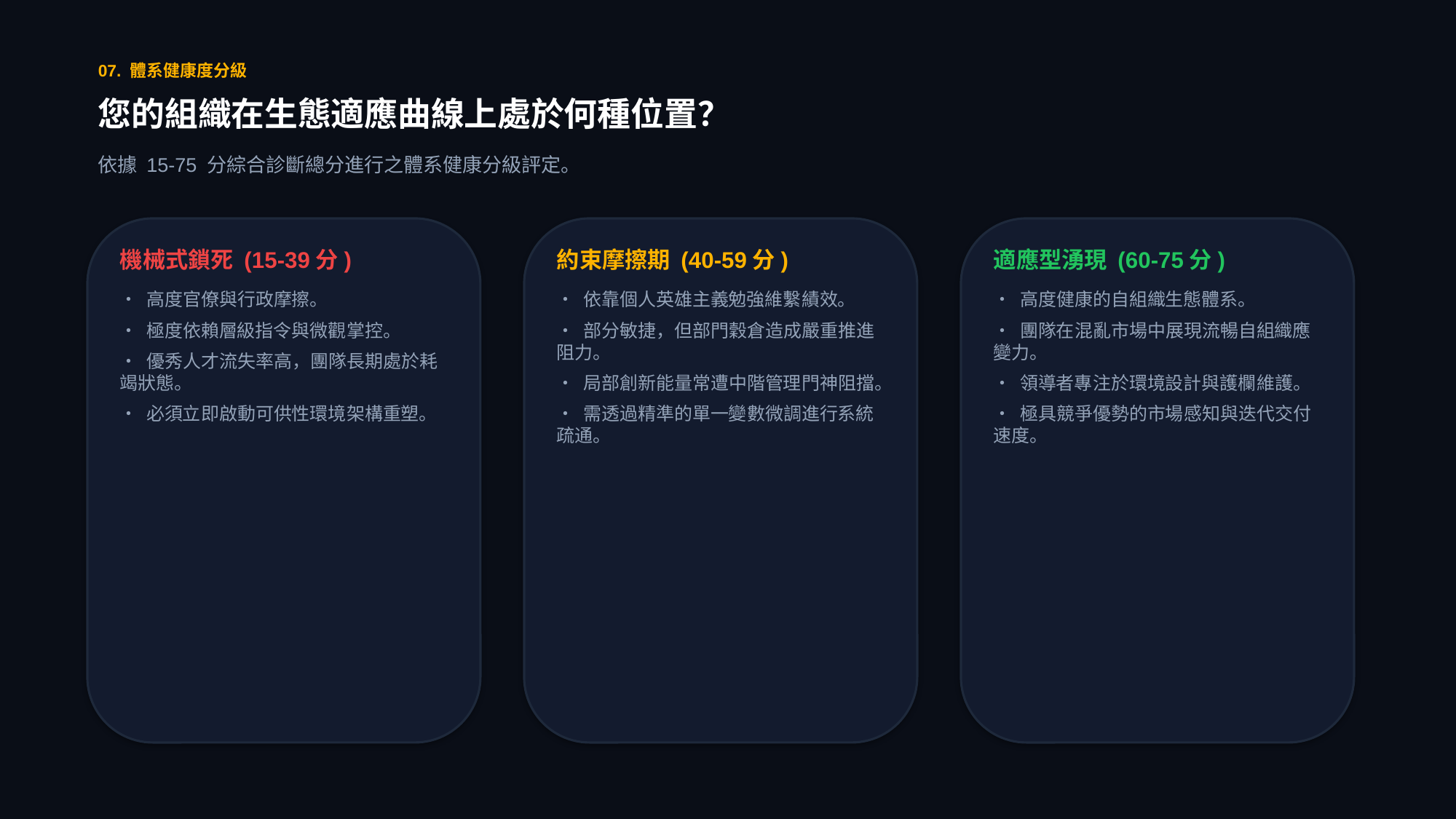

07. 體系健康度分級
您的組織在生態適應曲線上處於何種位置？
依據 15-75 分綜合診斷總分進行之體系健康分級評定。

機械式鎖死 (15-39分)
• 高度官僚與行政摩擦。
• 極度依賴層級指令與微觀掌控。
• 優秀人才流失率高，團隊長期處於耗竭狀態。
• 必須立即啟動可供性環境架構重塑。
約束摩擦期 (40-59分)
• 依靠個人英雄主義勉強維繫績效。
• 部分敏捷，但部門穀倉造成嚴重推進阻力。
• 局部創新能量常遭中階管理門神阻擋。
• 需透過精準的單一變數微調進行系統疏通。
適應型湧現 (60-75分)
• 高度健康的自組織生態體系。
• 團隊在混亂市場中展現流暢自組織應變力。
• 領導者專注於環境設計與護欄維護。
• 極具競爭優勢的市場感知與迭代交付速度。